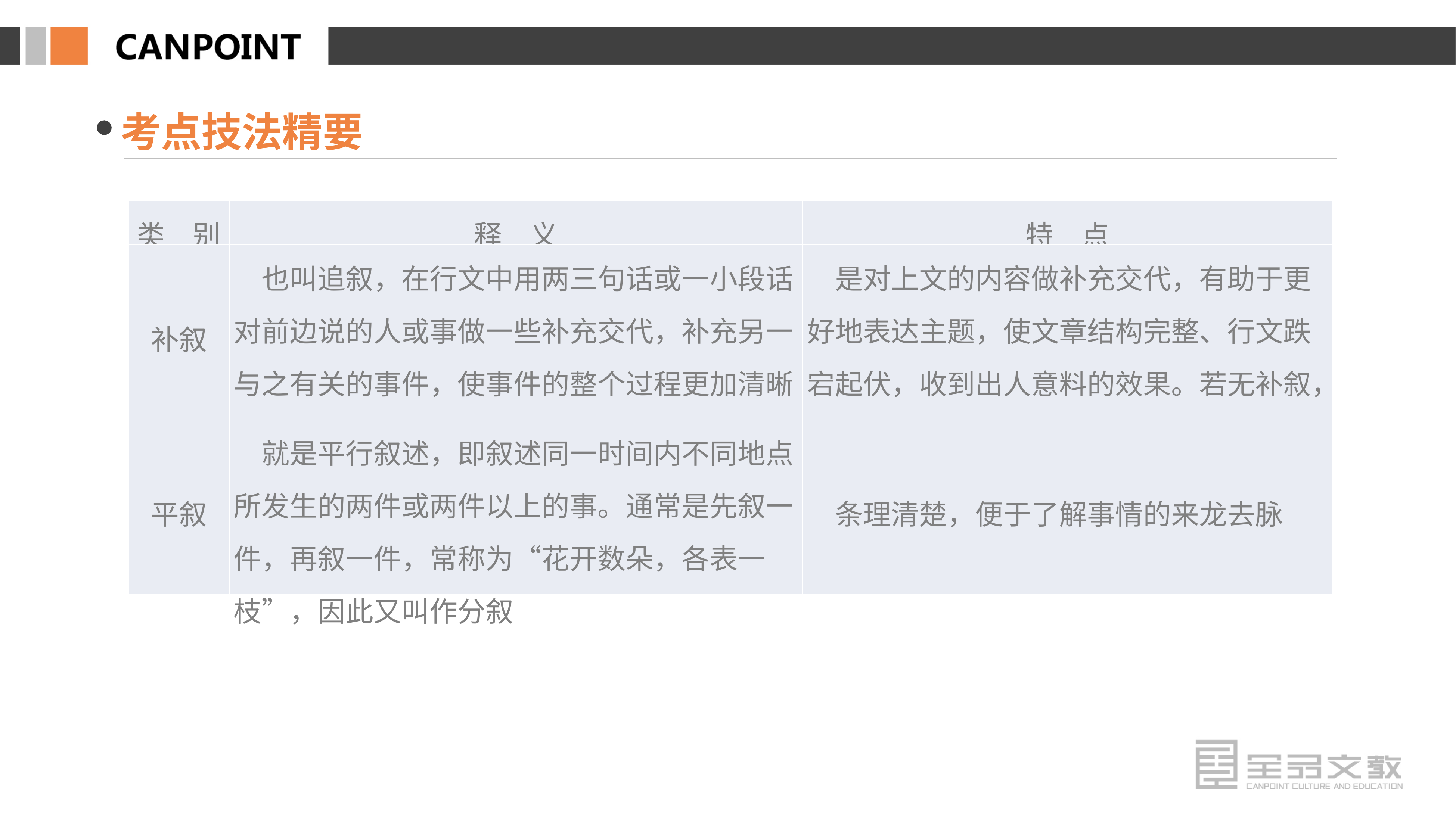

考点技法精要

| 类　别 | 释　义 | 特　点 |
| --- | --- | --- |
| 补叙 | 也叫追叙，在行文中用两三句话或一小段话对前边说的人或事做一些补充交代，补充另一与之有关的事件，使事件的整个过程更加清晰完整 | 是对上文的内容做补充交代，有助于更好地表达主题，使文章结构完整、行文跌宕起伏，收到出人意料的效果。若无补叙，就会影响故事的完整性 |
| 平叙 | 就是平行叙述，即叙述同一时间内不同地点所发生的两件或两件以上的事。通常是先叙一件，再叙一件，常称为“花开数朵，各表一枝”，因此又叫作分叙 | 条理清楚，便于了解事情的来龙去脉 |